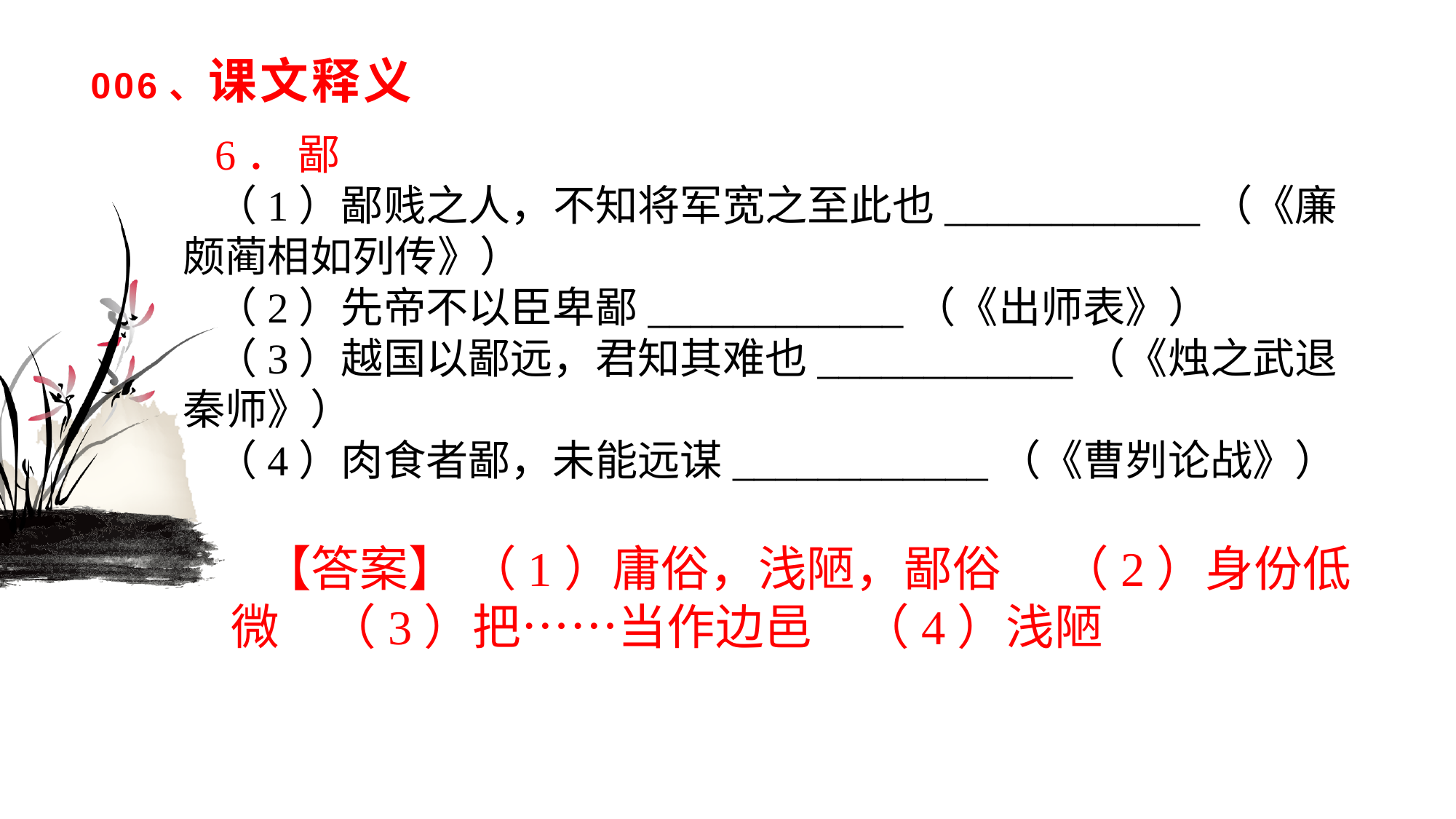

# 006、课文释义
6． 鄙
（1）鄙贱之人，不知将军宽之至此也____________（《廉颇蔺相如列传》）（2）先帝不以臣卑鄙____________（《出师表》）（3）越国以鄙远，君知其难也____________（《烛之武退秦师》）（4）肉食者鄙，未能远谋____________（《曹刿论战》）
【答案】 （1）庸俗，浅陋，鄙俗　 （2）身份低微　（3）把……当作边邑　（4）浅陋